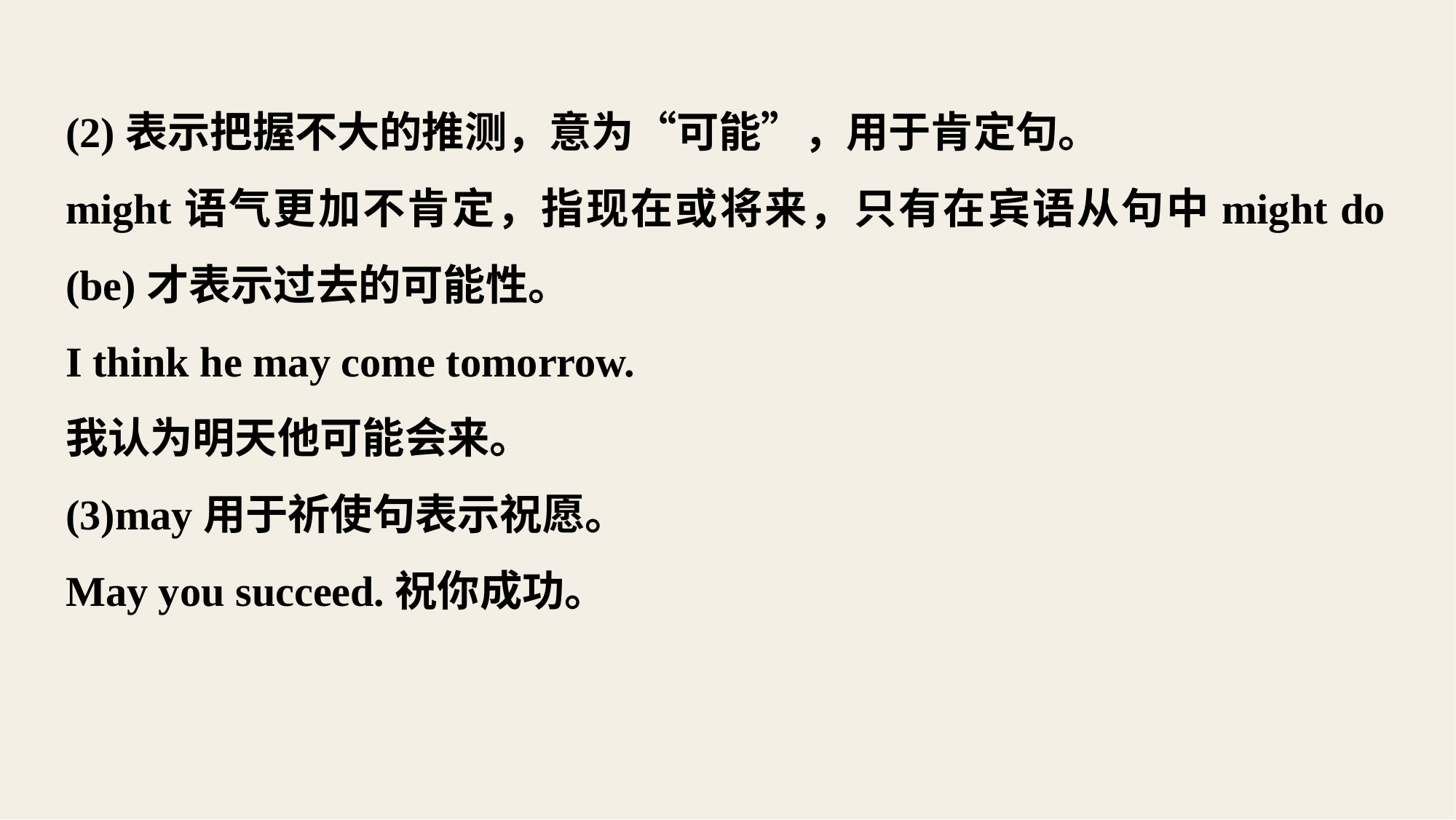

(2)表示把握不大的推测，意为“可能”，用于肯定句。
might语气更加不肯定，指现在或将来，只有在宾语从句中might do (be)才表示过去的可能性。
I think he may come tomorrow.
我认为明天他可能会来。
(3)may用于祈使句表示祝愿。
May you succeed.祝你成功。